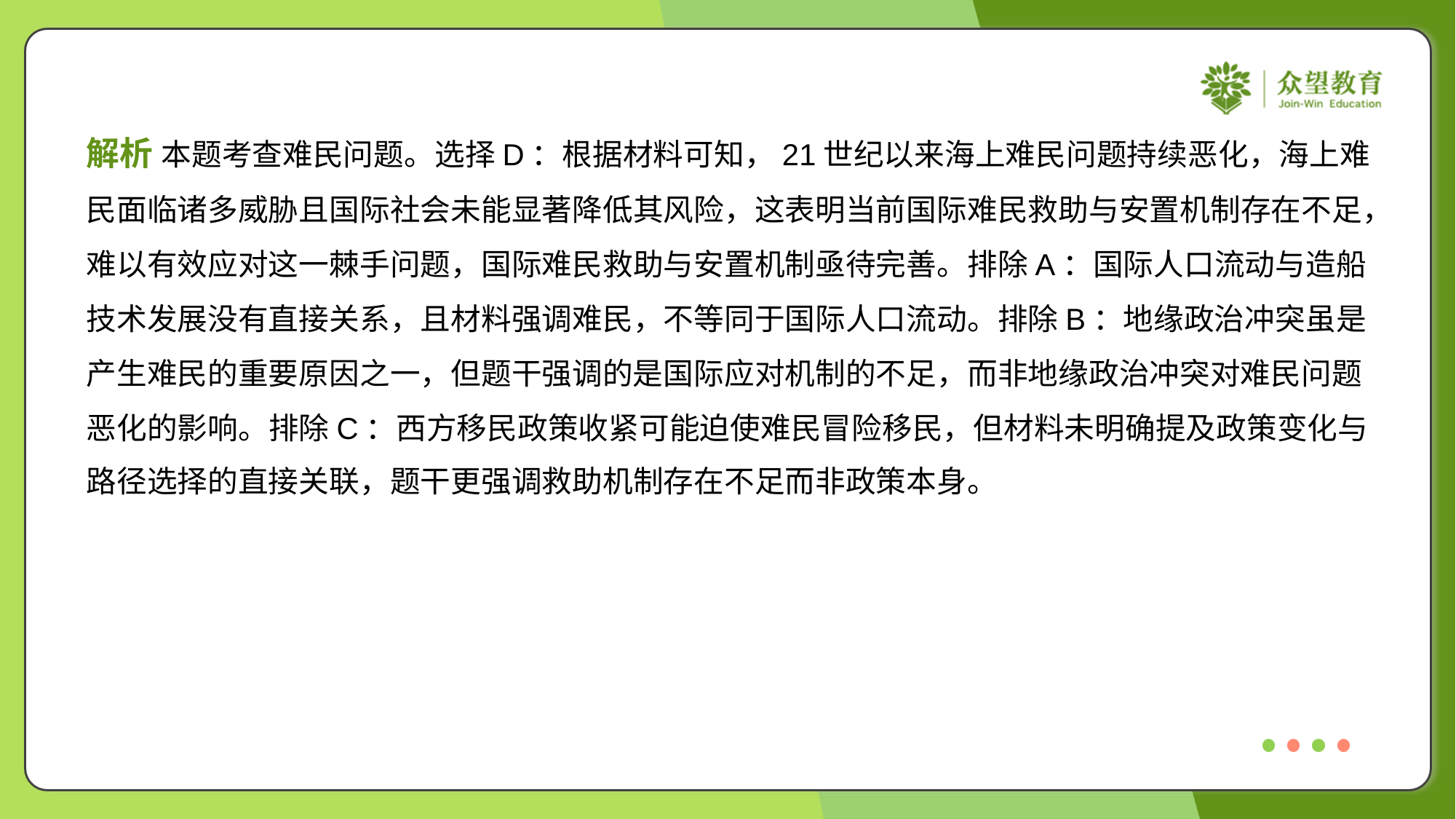

解析 本题考查难民问题。选择D：根据材料可知，21世纪以来海上难民问题持续恶化，海上难
民面临诸多威胁且国际社会未能显著降低其风险，这表明当前国际难民救助与安置机制存在不足，
难以有效应对这一棘手问题，国际难民救助与安置机制亟待完善。排除A：国际人口流动与造船
技术发展没有直接关系，且材料强调难民，不等同于国际人口流动。排除B：地缘政治冲突虽是
产生难民的重要原因之一，但题干强调的是国际应对机制的不足，而非地缘政治冲突对难民问题
恶化的影响。排除C：西方移民政策收紧可能迫使难民冒险移民，但材料未明确提及政策变化与
路径选择的直接关联，题干更强调救助机制存在不足而非政策本身。